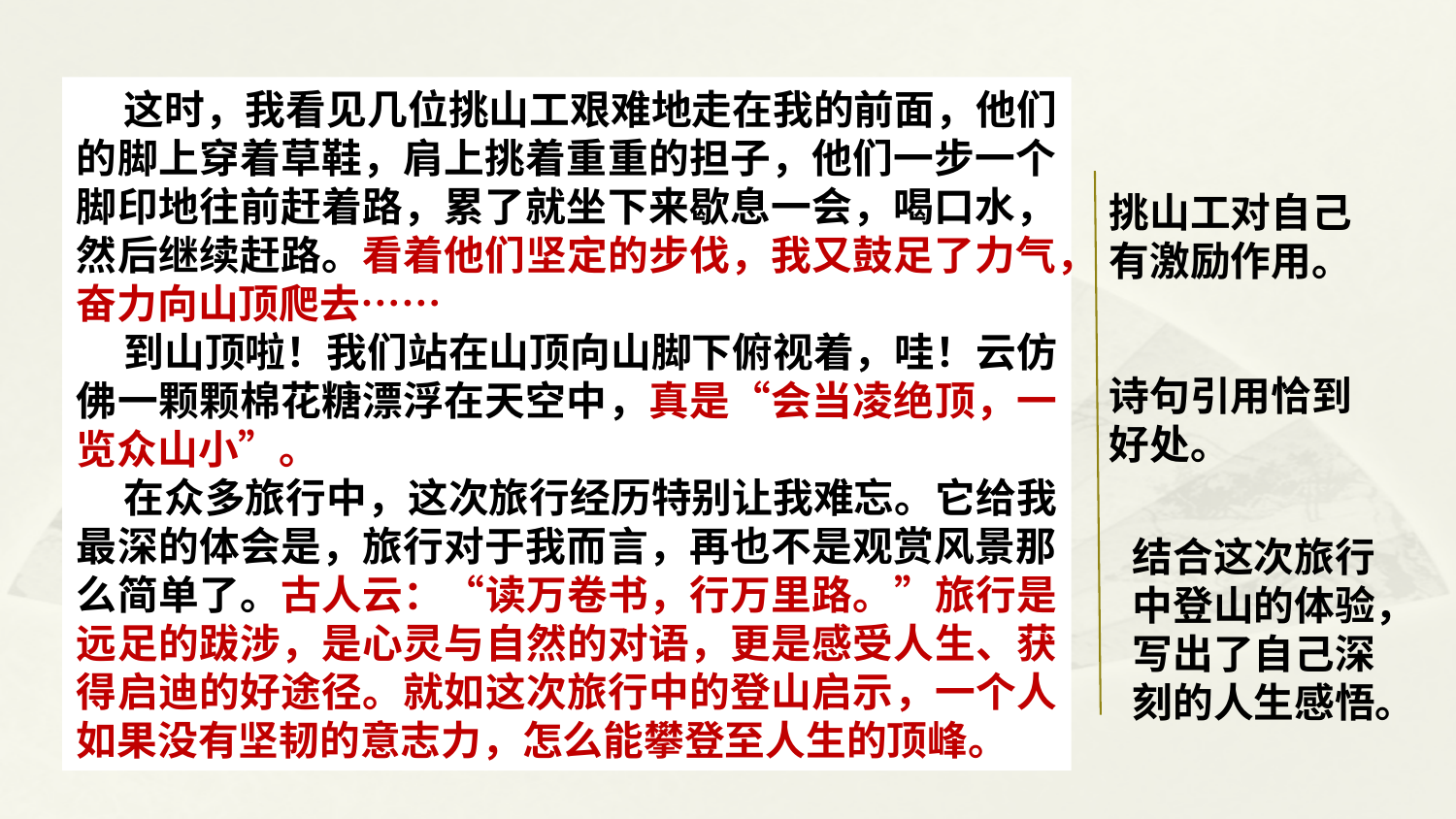

这时，我看见几位挑山工艰难地走在我的前面，他们的脚上穿着草鞋，肩上挑着重重的担子，他们一步一个脚印地往前赶着路，累了就坐下来歇息一会，喝口水，然后继续赶路。看着他们坚定的步伐，我又鼓足了力气，奋力向山顶爬去……
    到山顶啦！我们站在山顶向山脚下俯视着，哇！云仿佛一颗颗棉花糖漂浮在天空中，真是“会当凌绝顶，一览众山小”。
    在众多旅行中，这次旅行经历特别让我难忘。它给我最深的体会是，旅行对于我而言，再也不是观赏风景那么简单了。古人云：“读万卷书，行万里路。”旅行是远足的跋涉，是心灵与自然的对语，更是感受人生、获得启迪的好途径。就如这次旅行中的登山启示，一个人如果没有坚韧的意志力，怎么能攀登至人生的顶峰。
挑山工对自己有激励作用。
诗句引用恰到好处。
结合这次旅行中登山的体验，写出了自己深刻的人生感悟。